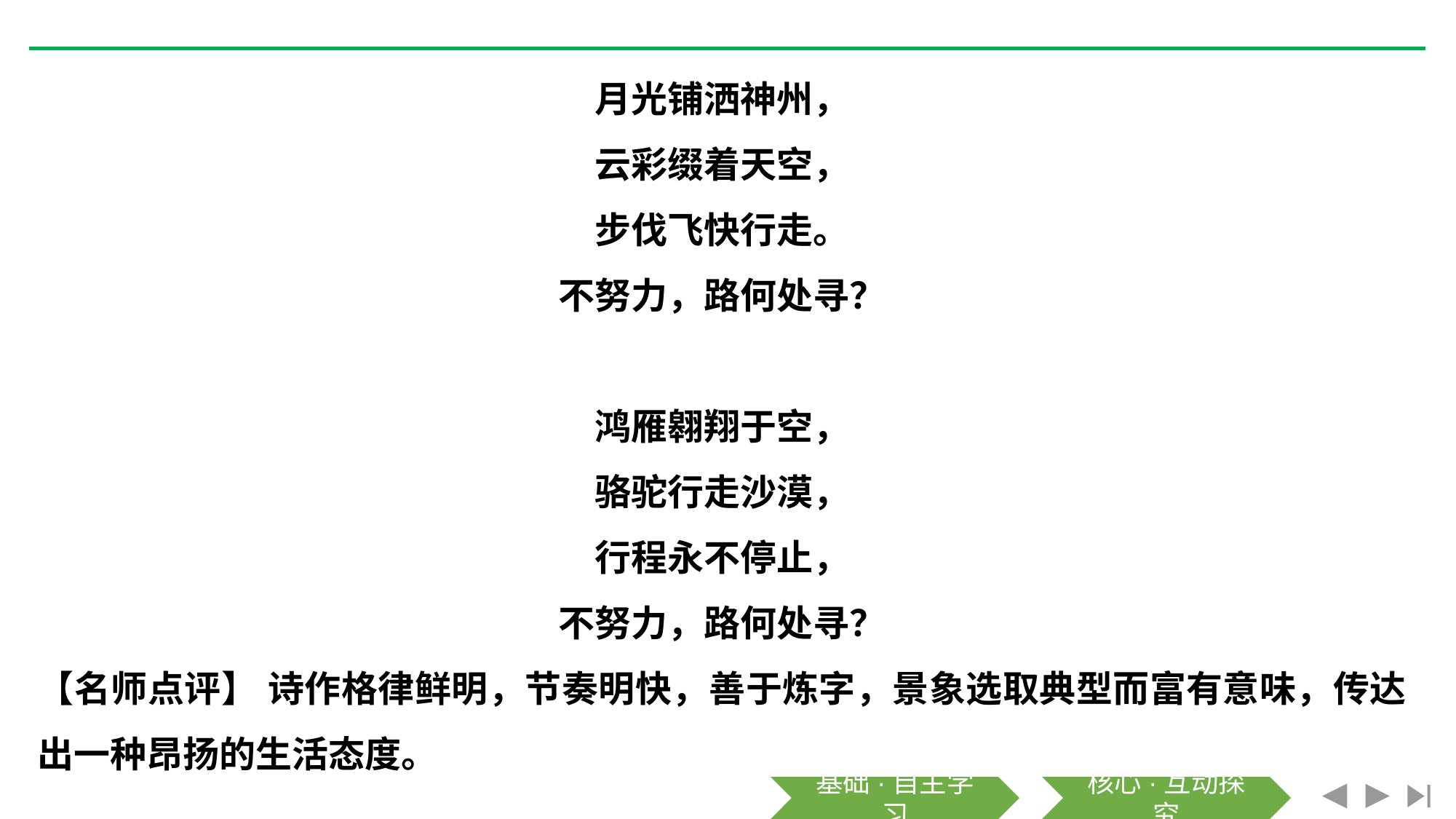

月光铺洒神州，
云彩缀着天空，
步伐飞快行走。
不努力，路何处寻？

鸿雁翱翔于空，
骆驼行走沙漠，
行程永不停止，
不努力，路何处寻？
【名师点评】 诗作格律鲜明，节奏明快，善于炼字，景象选取典型而富有意味，传达出一种昂扬的生活态度。